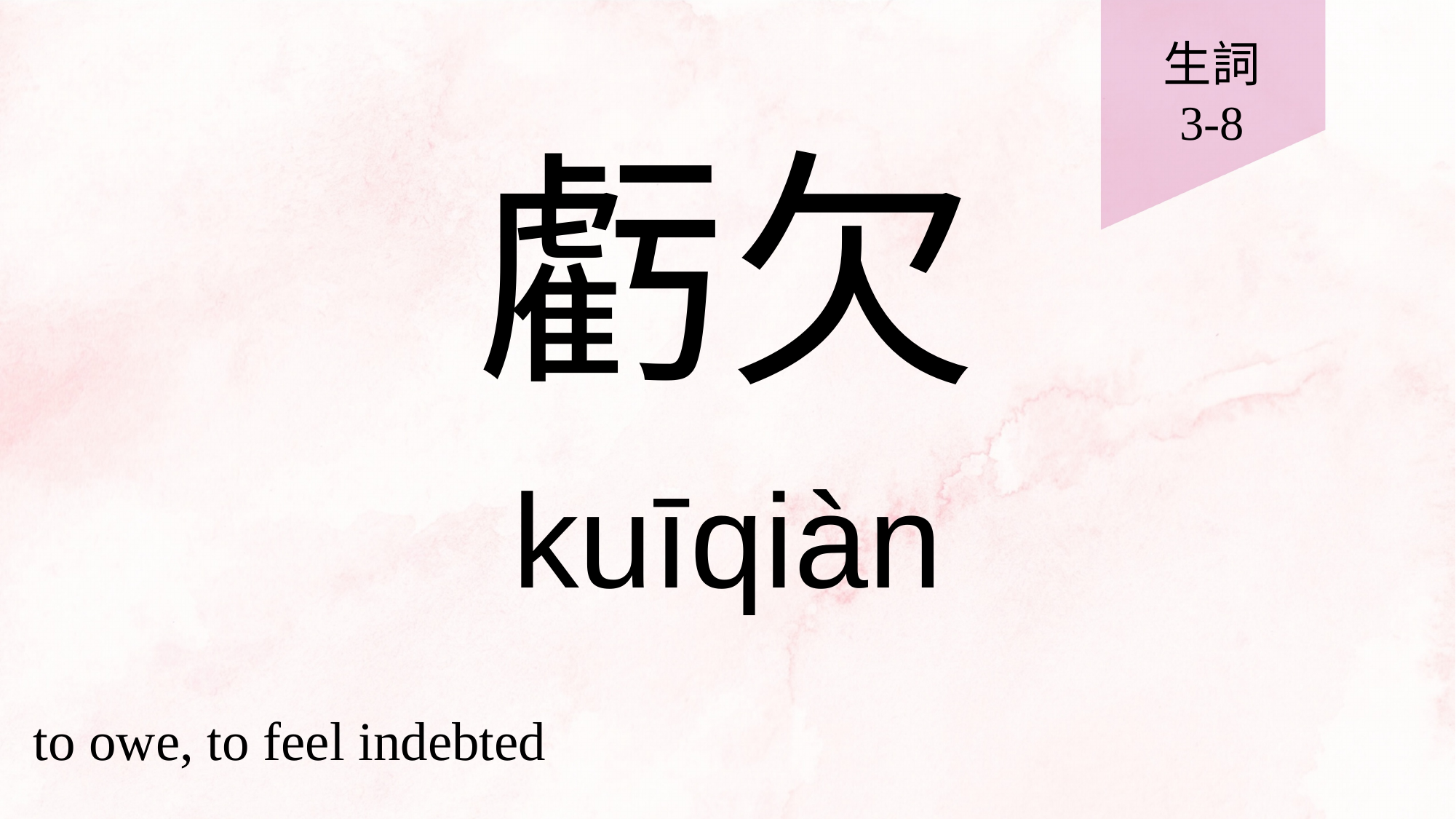

生詞
3-8
# 虧欠
kuīqiàn
to owe, to feel indebted